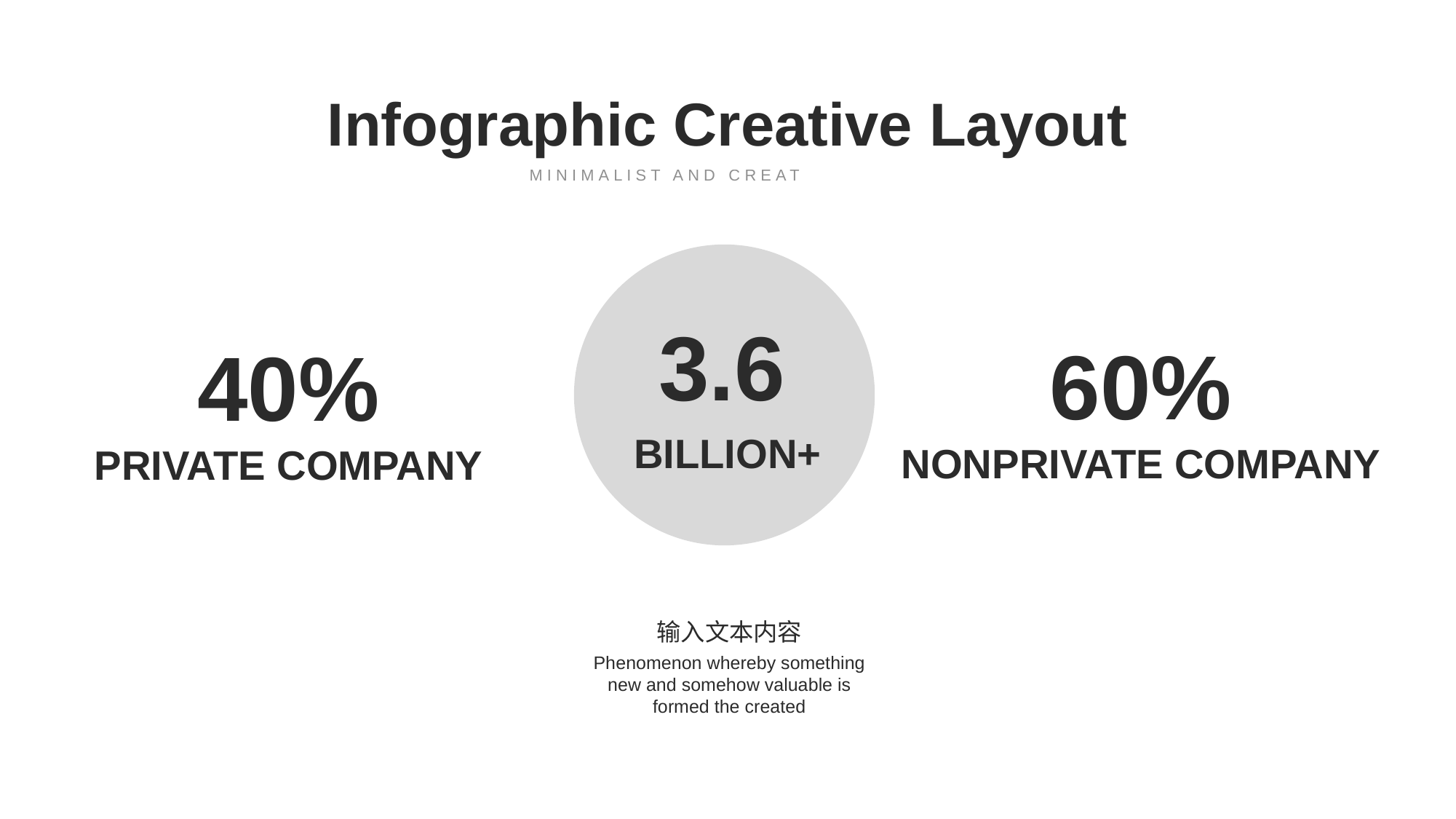

Infographic Creative Layout
MINIMALIST AND CREATIVE THEME

3.6
BILLION+
60%
NONPRIVATE COMPANY
40%
PRIVATE COMPANY
输入文本内容
Phenomenon whereby something new and somehow valuable is formed the created